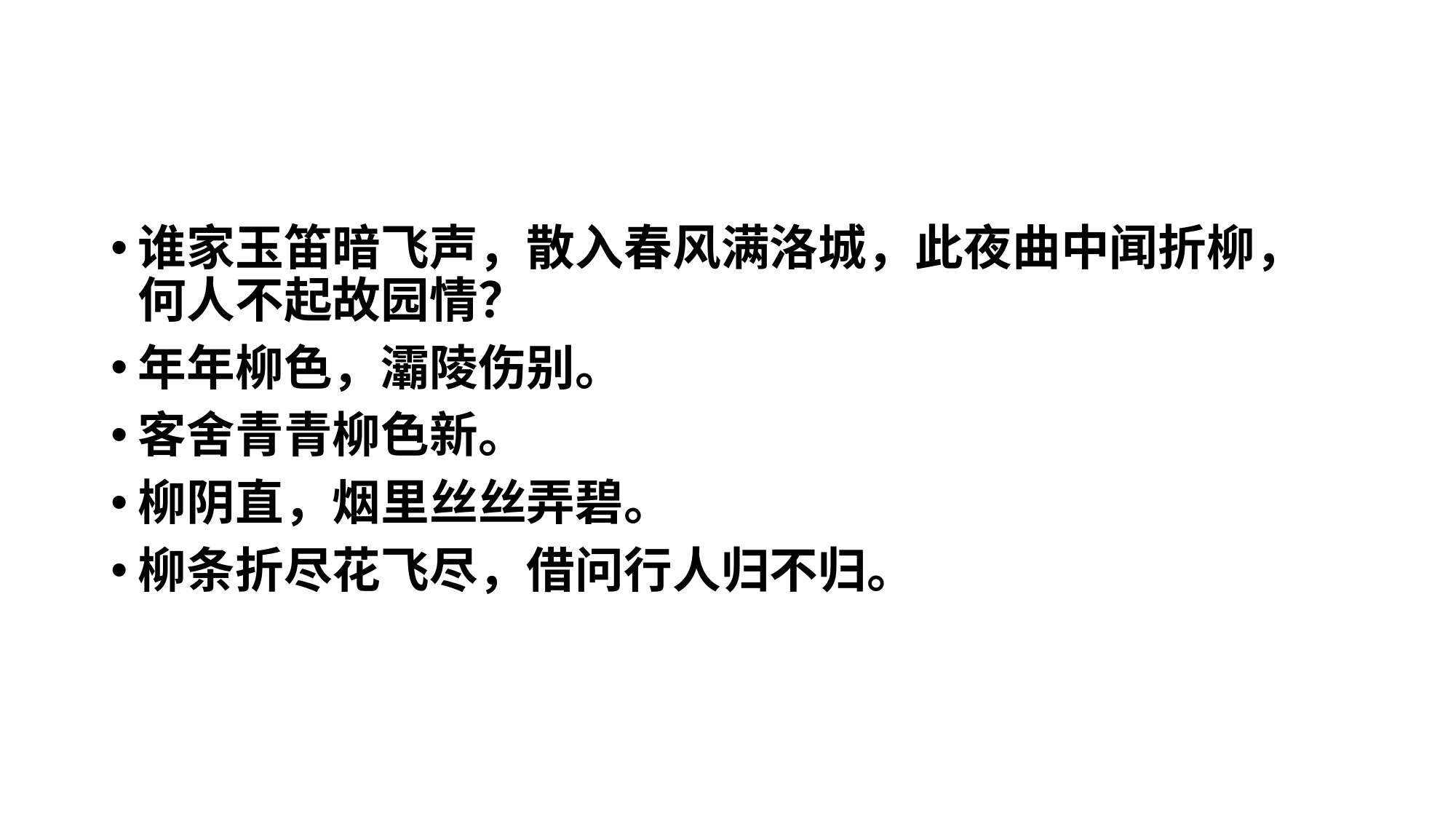

#
谁家玉笛暗飞声，散入春风满洛城，此夜曲中闻折柳，何人不起故园情？
年年柳色，灞陵伤别。
客舍青青柳色新。
柳阴直，烟里丝丝弄碧。
柳条折尽花飞尽，借问行人归不归。